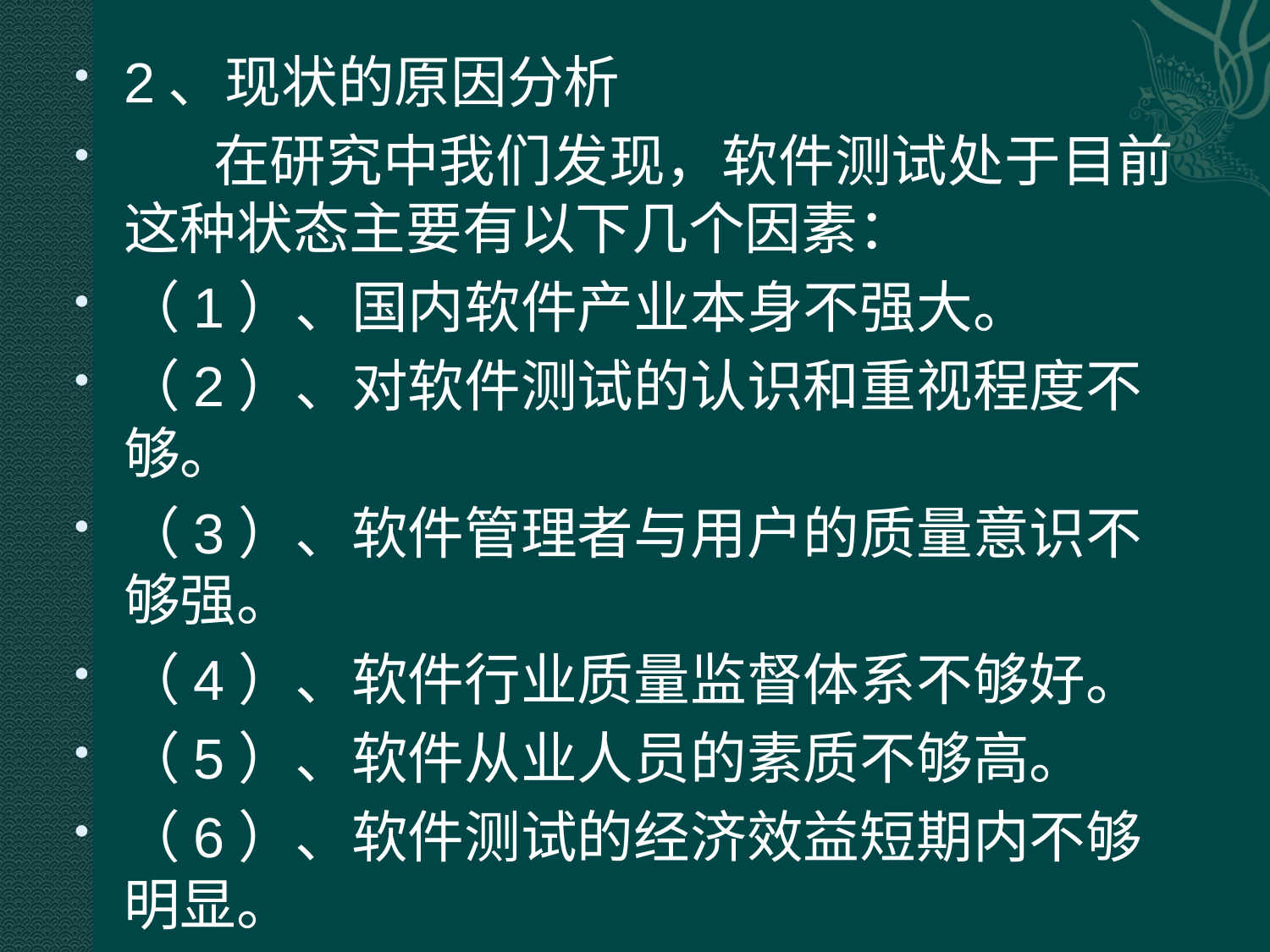

2、现状的原因分析
      在研究中我们发现，软件测试处于目前这种状态主要有以下几个因素：
（1）、国内软件产业本身不强大。
（2）、对软件测试的认识和重视程度不够。
（3）、软件管理者与用户的质量意识不够强。
（4）、软件行业质量监督体系不够好。
（5）、软件从业人员的素质不够高。
（6）、软件测试的经济效益短期内不够明显。